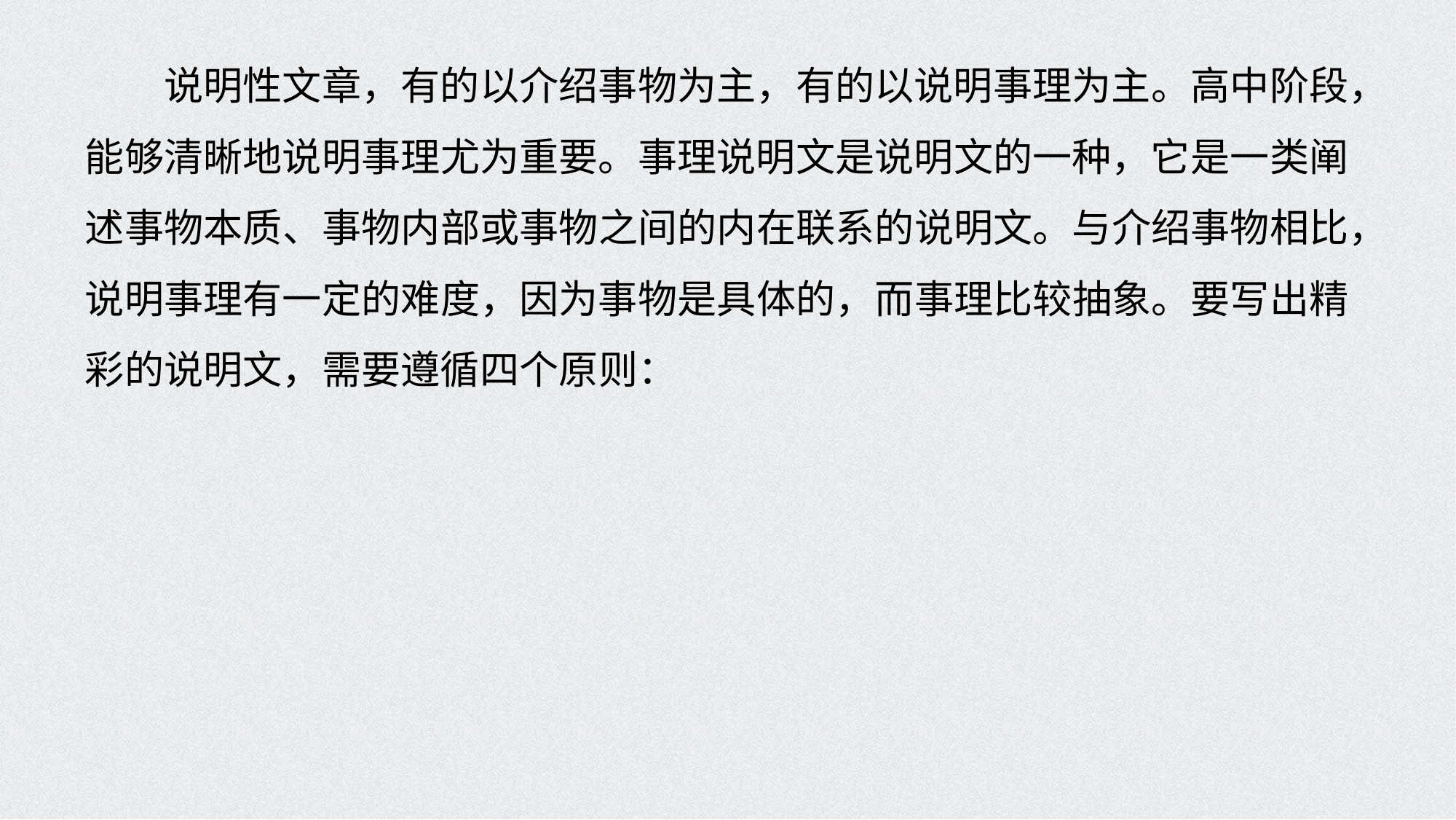

说明性文章，有的以介绍事物为主，有的以说明事理为主。高中阶段，能够清晰地说明事理尤为重要。事理说明文是说明文的一种，它是一类阐述事物本质、事物内部或事物之间的内在联系的说明文。与介绍事物相比，说明事理有一定的难度，因为事物是具体的，而事理比较抽象。要写出精彩的说明文，需要遵循四个原则：